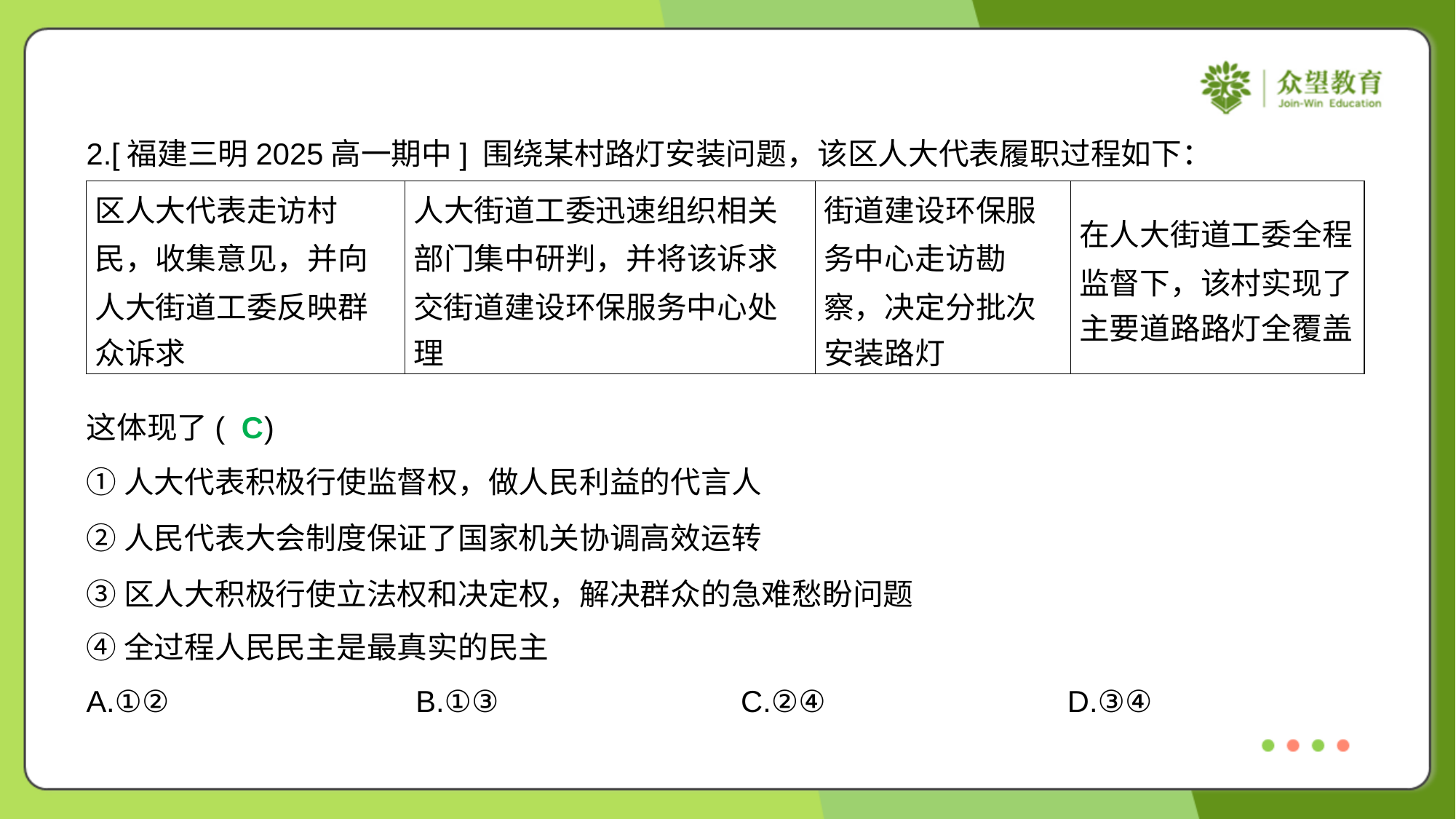

2.[福建三明2025高一期中] 围绕某村路灯安装问题，该区人大代表履职过程如下：
| 区人大代表走访村 民，收集意见，并向 人大街道工委反映群 众诉求 | 人大街道工委迅速组织相关 部门集中研判，并将该诉求 交街道建设环保服务中心处 理 | 街道建设环保服 务中心走访勘 察，决定分批次 安装路灯 | 在人大街道工委全程 监督下，该村实现了 主要道路路灯全覆盖 |
| --- | --- | --- | --- |
这体现了(     )
C
①人大代表积极行使监督权，做人民利益的代言人
②人民代表大会制度保证了国家机关协调高效运转
③区人大积极行使立法权和决定权，解决群众的急难愁盼问题
④全过程人民民主是最真实的民主
A.①②	B.①③	C.②④	D.③④